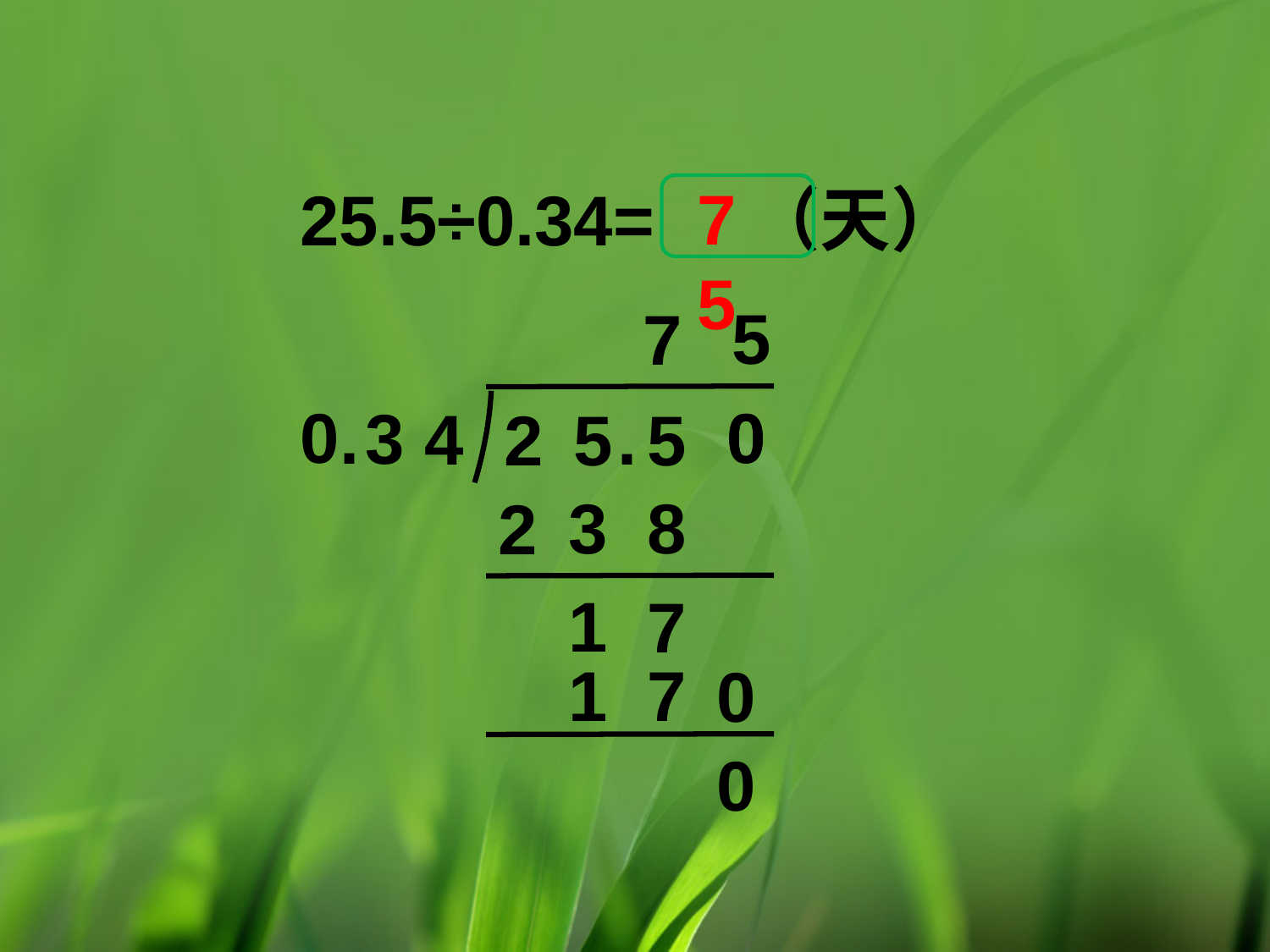

75
25.5÷0.34=    （天）

5
7

0
0
0
.
3
4
.
2
5
5
3
8
2
1
7
1
7
0
0